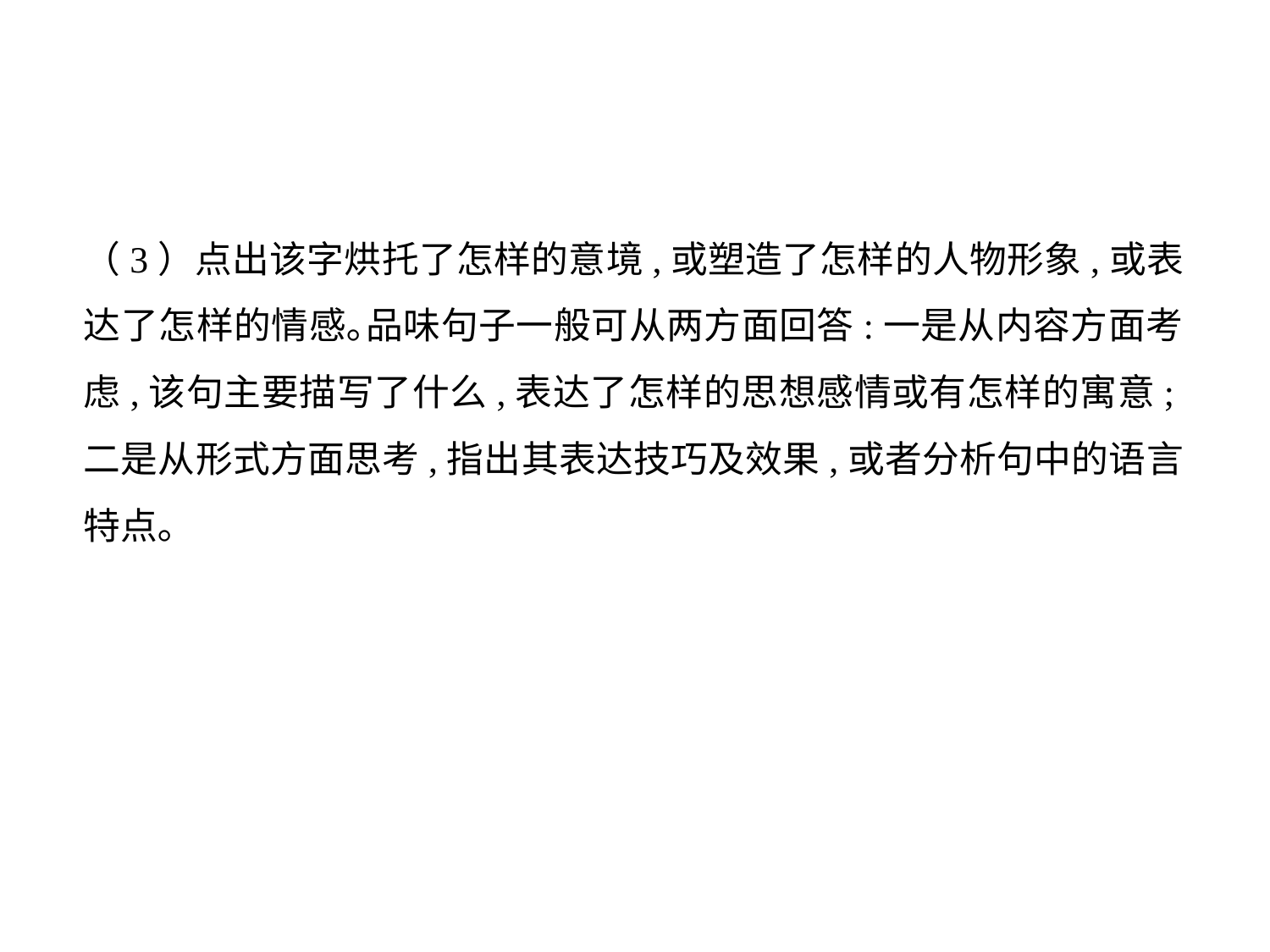

（3）点出该字烘托了怎样的意境,或塑造了怎样的人物形象,或表达了怎样的情感｡品味句子一般可从两方面回答:一是从内容方面考虑,该句主要描写了什么,表达了怎样的思想感情或有怎样的寓意;二是从形式方面思考,指出其表达技巧及效果,或者分析句中的语言特点｡